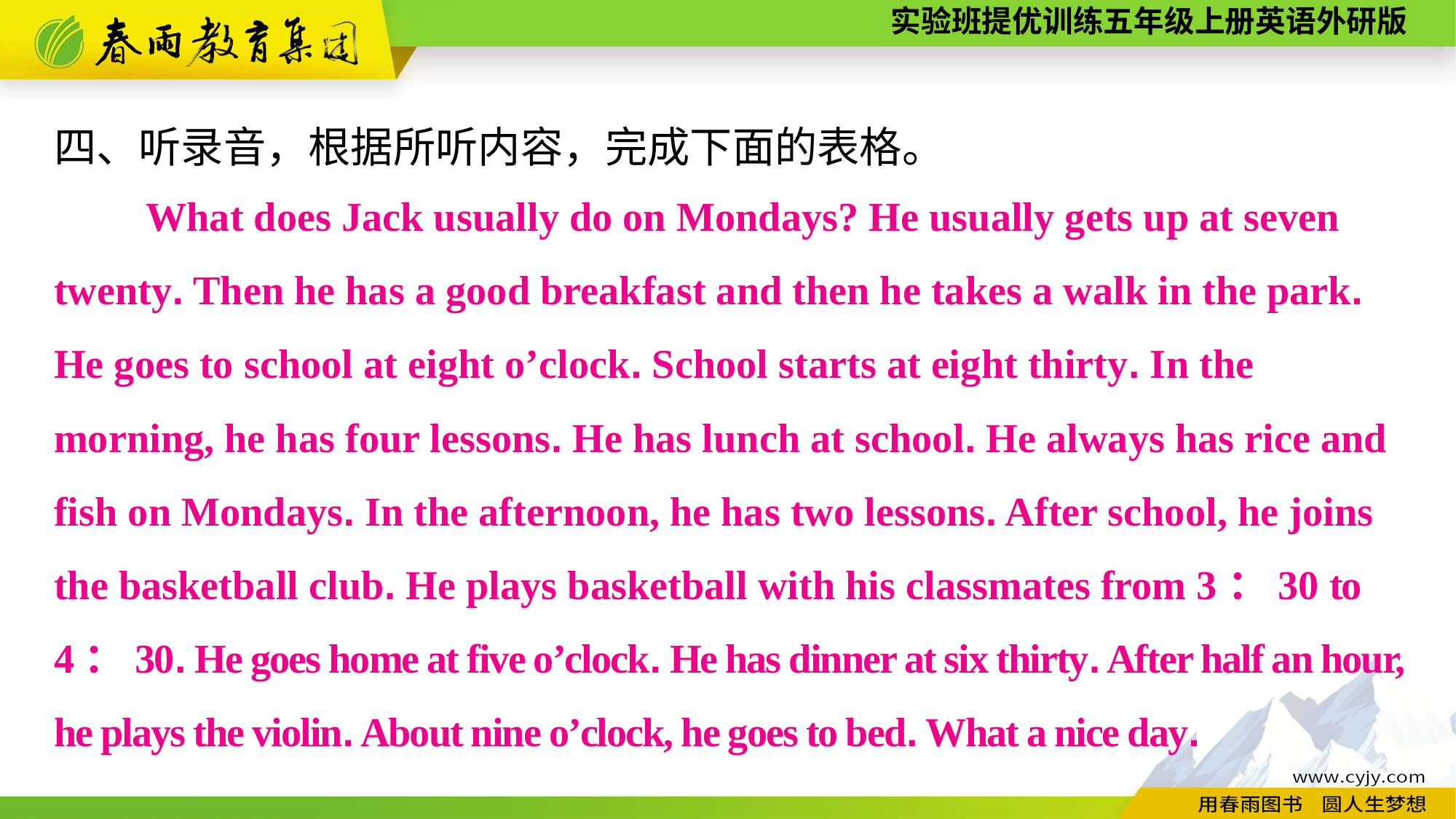

四、听录音，根据所听内容，完成下面的表格。
　　What does Jack usually do on Mondays? He usually gets up at seven twenty. Then he has a good breakfast and then he takes a walk in the park. He goes to school at eight o’clock. School starts at eight thirty. In the morning, he has four lessons. He has lunch at school. He always has rice and fish on Mondays. In the afternoon, he has two lessons. After school, he joins the basketball club. He plays basketball with his classmates from 3：30 to 4：30. He goes home at five o’clock. He has dinner at six thirty. After half an hour, he plays the violin. About nine o’clock, he goes to bed. What a nice day.